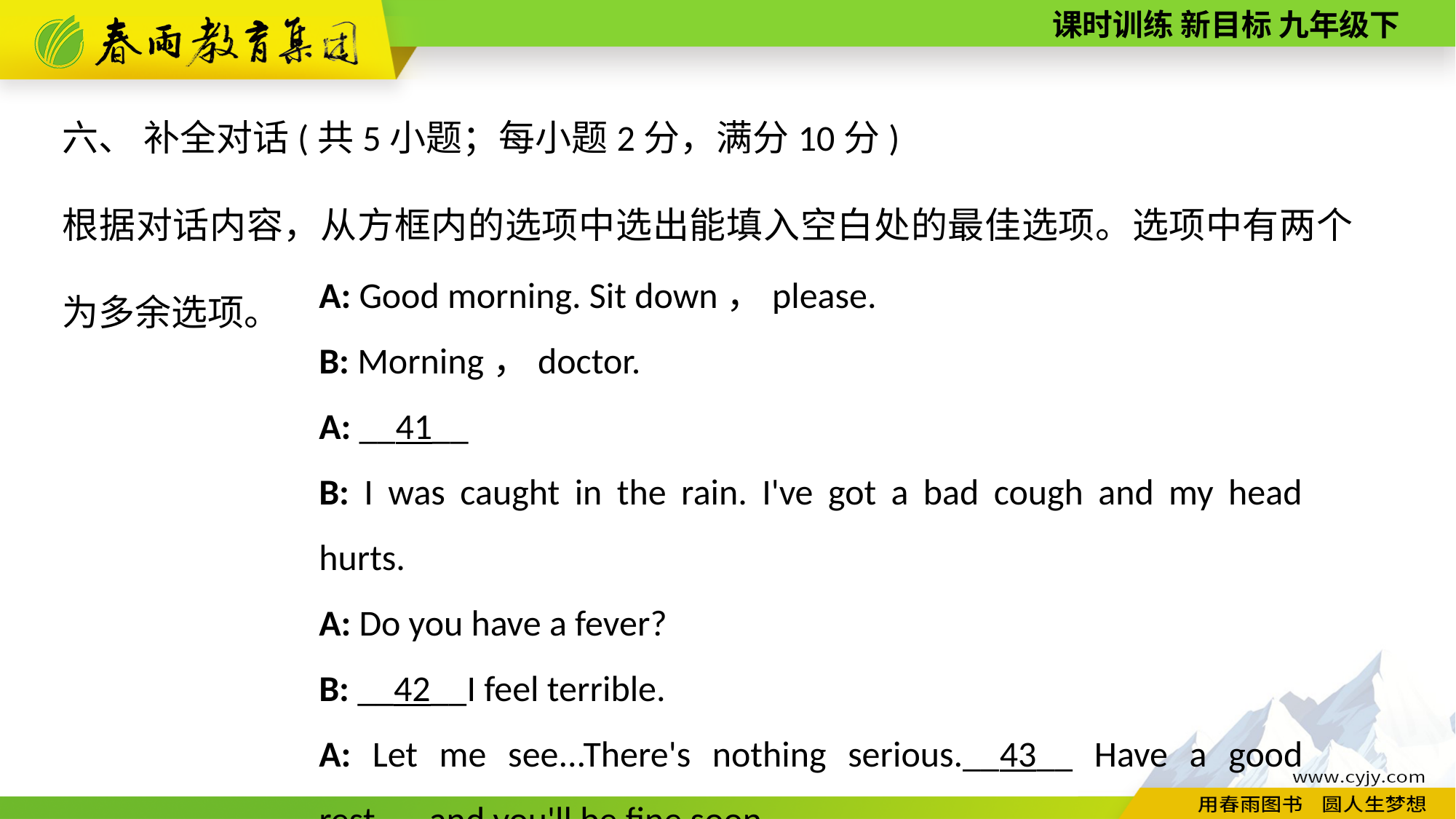

六、 补全对话(共5小题；每小题2分，满分10分)
根据对话内容，从方框内的选项中选出能填入空白处的最佳选项。选项中有两个为多余选项。
A: Good morning. Sit down，please.
B: Morning，doctor.
A: __41__
B: I was caught in the rain. I've got a bad cough and my head hurts.
A: Do you have a fever?
B: __42__I feel terrible.
A: Let me see...There's nothing serious.__43__ Have a good rest，and you'll be fine soon.